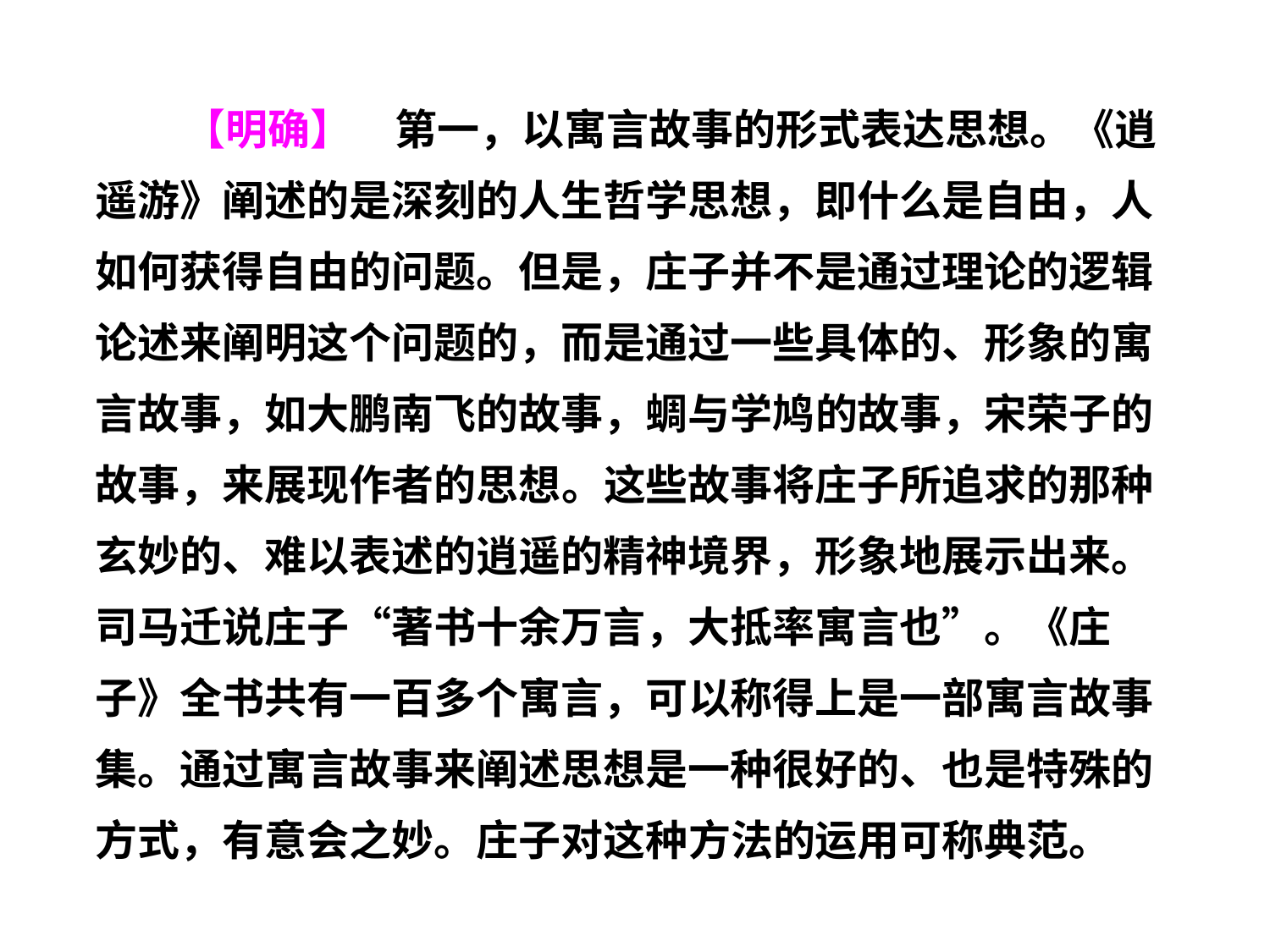

【明确】　第一，以寓言故事的形式表达思想。《逍遥游》阐述的是深刻的人生哲学思想，即什么是自由，人如何获得自由的问题。但是，庄子并不是通过理论的逻辑论述来阐明这个问题的，而是通过一些具体的、形象的寓言故事，如大鹏南飞的故事，蜩与学鸠的故事，宋荣子的故事，来展现作者的思想。这些故事将庄子所追求的那种玄妙的、难以表述的逍遥的精神境界，形象地展示出来。司马迁说庄子“著书十余万言，大抵率寓言也”。《庄子》全书共有一百多个寓言，可以称得上是一部寓言故事集。通过寓言故事来阐述思想是一种很好的、也是特殊的方式，有意会之妙。庄子对这种方法的运用可称典范。